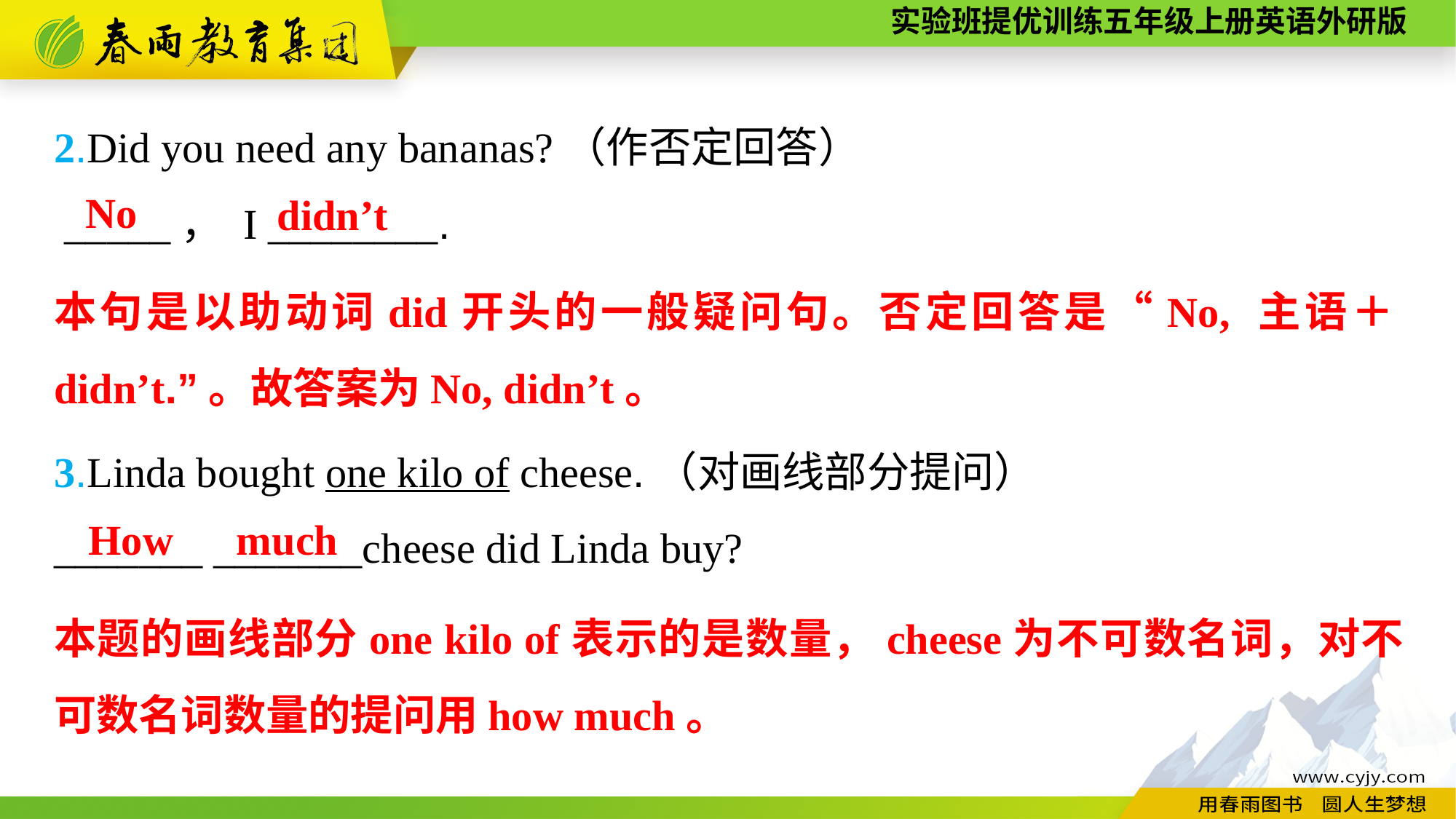

2.Did you need any bananas?（作否定回答）
 _____， I ________.

3.Linda bought one kilo of cheese.（对画线部分提问）
_______ _______cheese did Linda buy?
No
 didn’t
本句是以助动词did开头的一般疑问句。否定回答是“No, 主语＋didn’t.”。故答案为No, didn’t。
How      much
本题的画线部分one kilo of表示的是数量，cheese为不可数名词，对不可数名词数量的提问用how much。